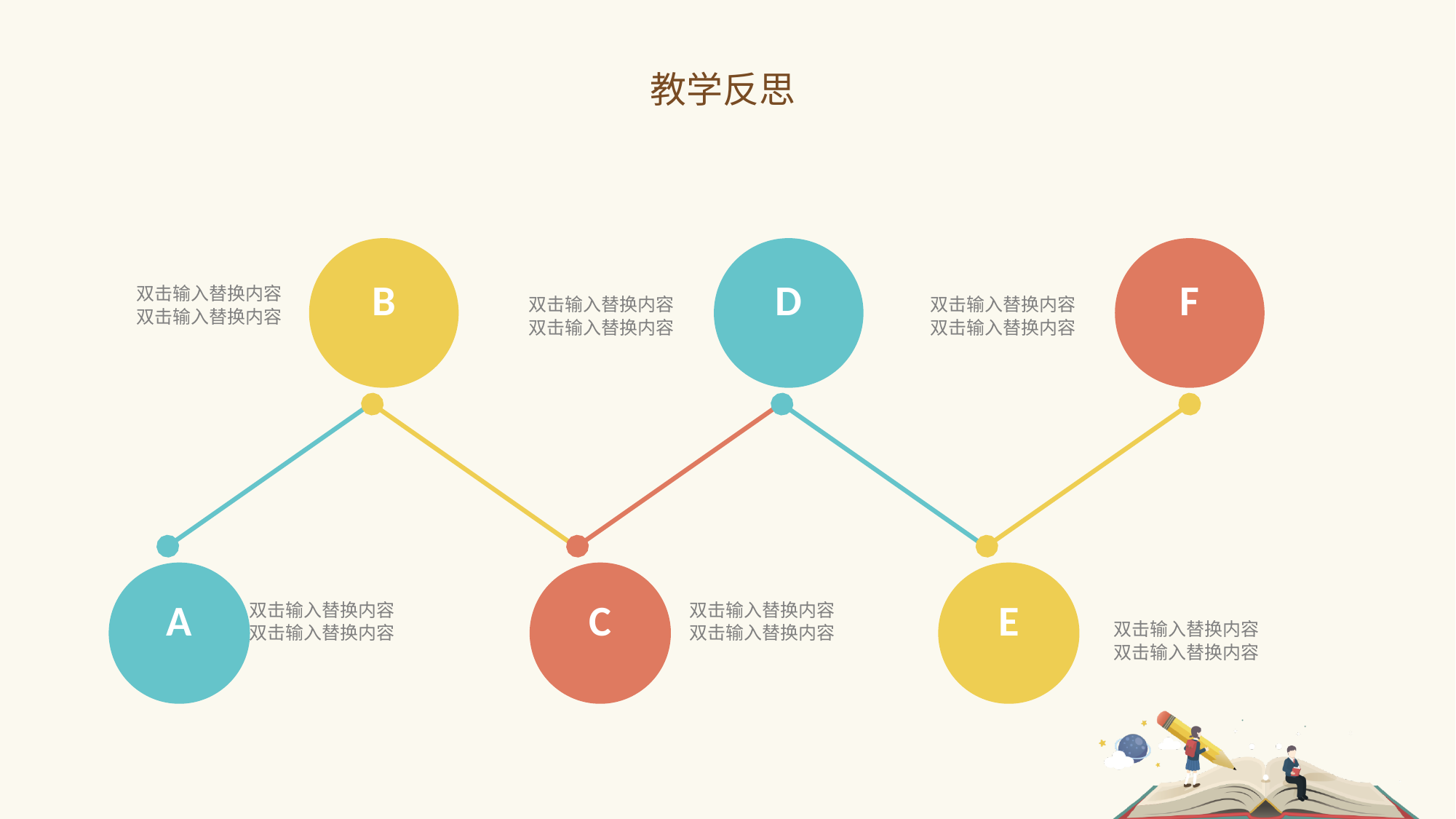

教学反思
B
D
F
双击输入替换内容
双击输入替换内容
双击输入替换内容
双击输入替换内容
双击输入替换内容
双击输入替换内容
A
C
E
双击输入替换内容
双击输入替换内容
双击输入替换内容
双击输入替换内容
双击输入替换内容
双击输入替换内容